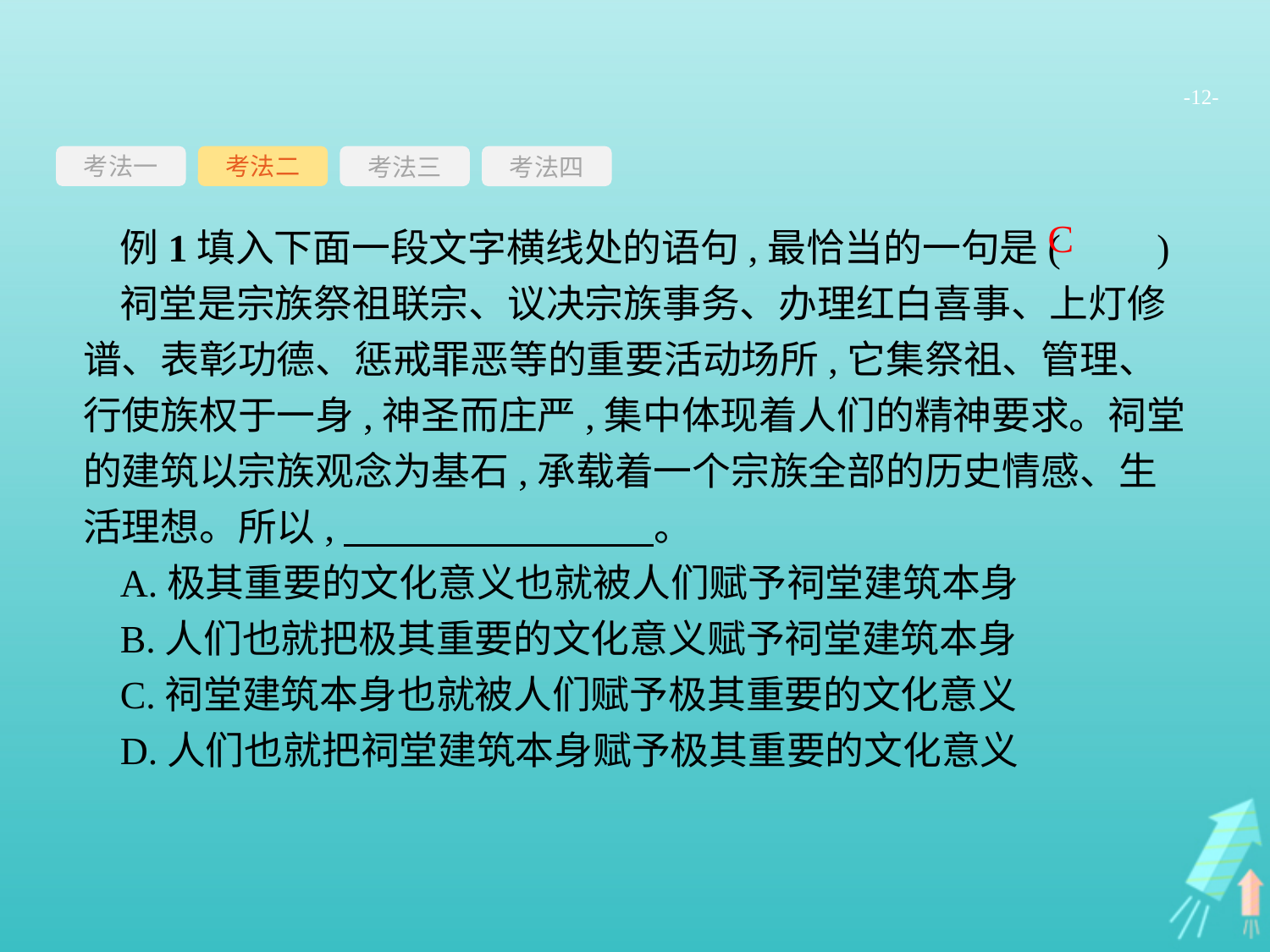

-12-
考法一
考法三
考法四
考法二
例1填入下面一段文字横线处的语句,最恰当的一句是(　　)
祠堂是宗族祭祖联宗、议决宗族事务、办理红白喜事、上灯修谱、表彰功德、惩戒罪恶等的重要活动场所,它集祭祖、管理、行使族权于一身,神圣而庄严,集中体现着人们的精神要求。祠堂的建筑以宗族观念为基石,承载着一个宗族全部的历史情感、生活理想。所以,　　　　　　　　。
A.极其重要的文化意义也就被人们赋予祠堂建筑本身
B.人们也就把极其重要的文化意义赋予祠堂建筑本身
C.祠堂建筑本身也就被人们赋予极其重要的文化意义
D.人们也就把祠堂建筑本身赋予极其重要的文化意义
C